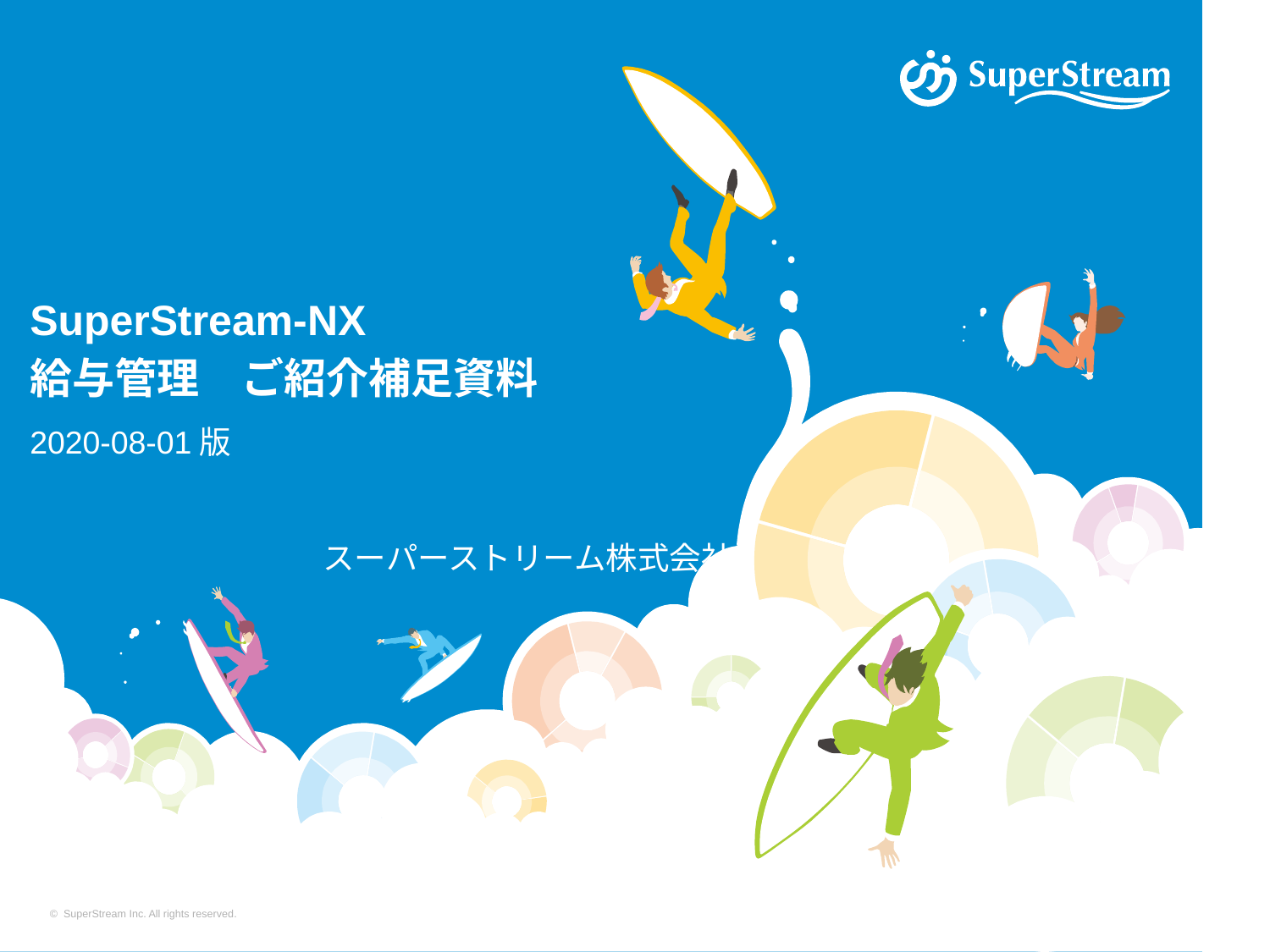

# SuperStream-NX 給与管理　ご紹介補足資料 2020-08-01版 　　　　　　　　　 スーパーストリーム株式会社
©  SuperStream Inc. All rights reserved.